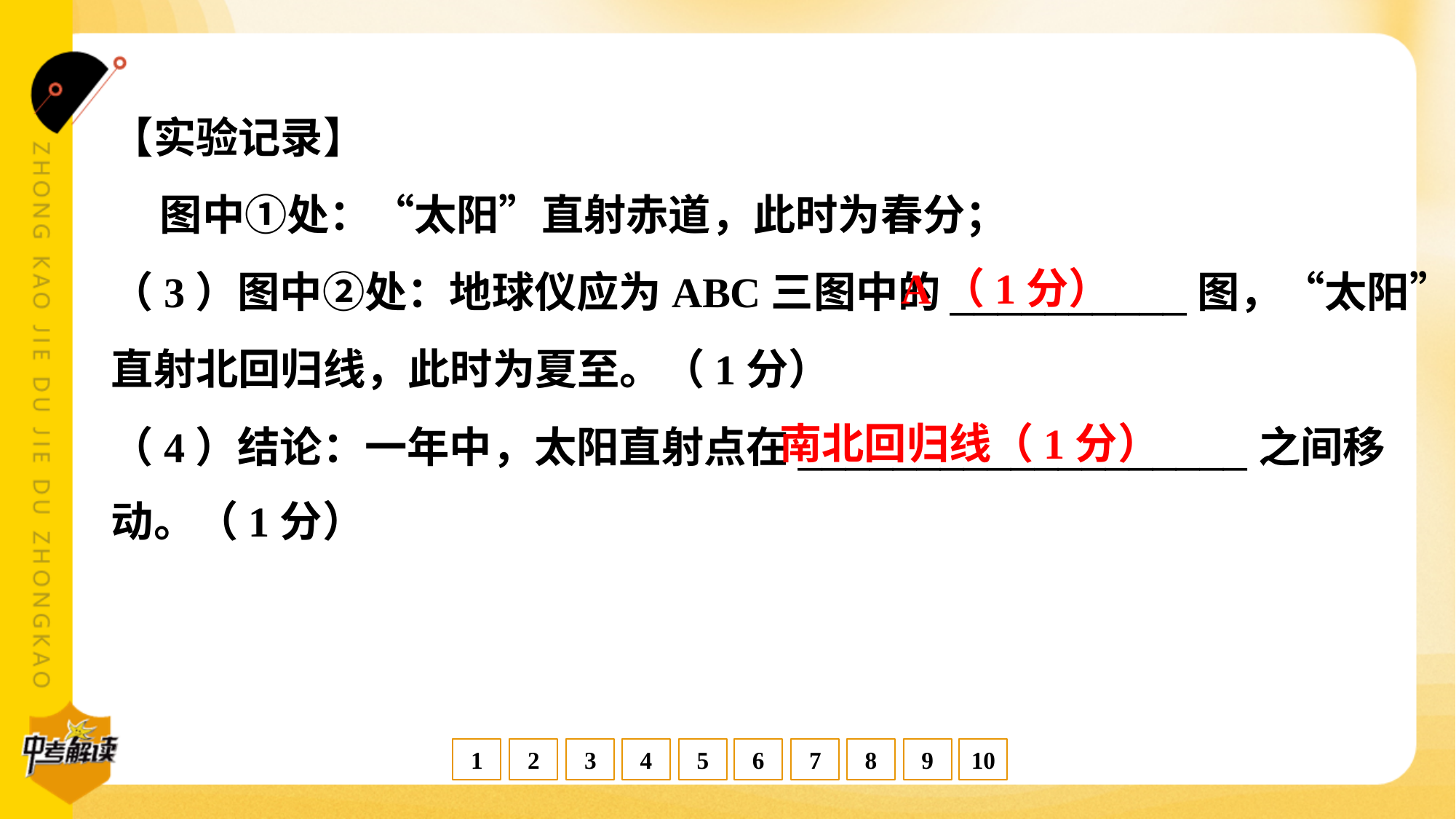

【实验记录】
    图中①处：“太阳”直射赤道，此时为春分；
（3）图中②处：地球仪应为ABC三图中的__________图，“太阳”
直射北回归线，此时为夏至。（1分）
（4）结论：一年中，太阳直射点在___________________之间移
动。（1分）
A（1分）
南北回归线（1分）